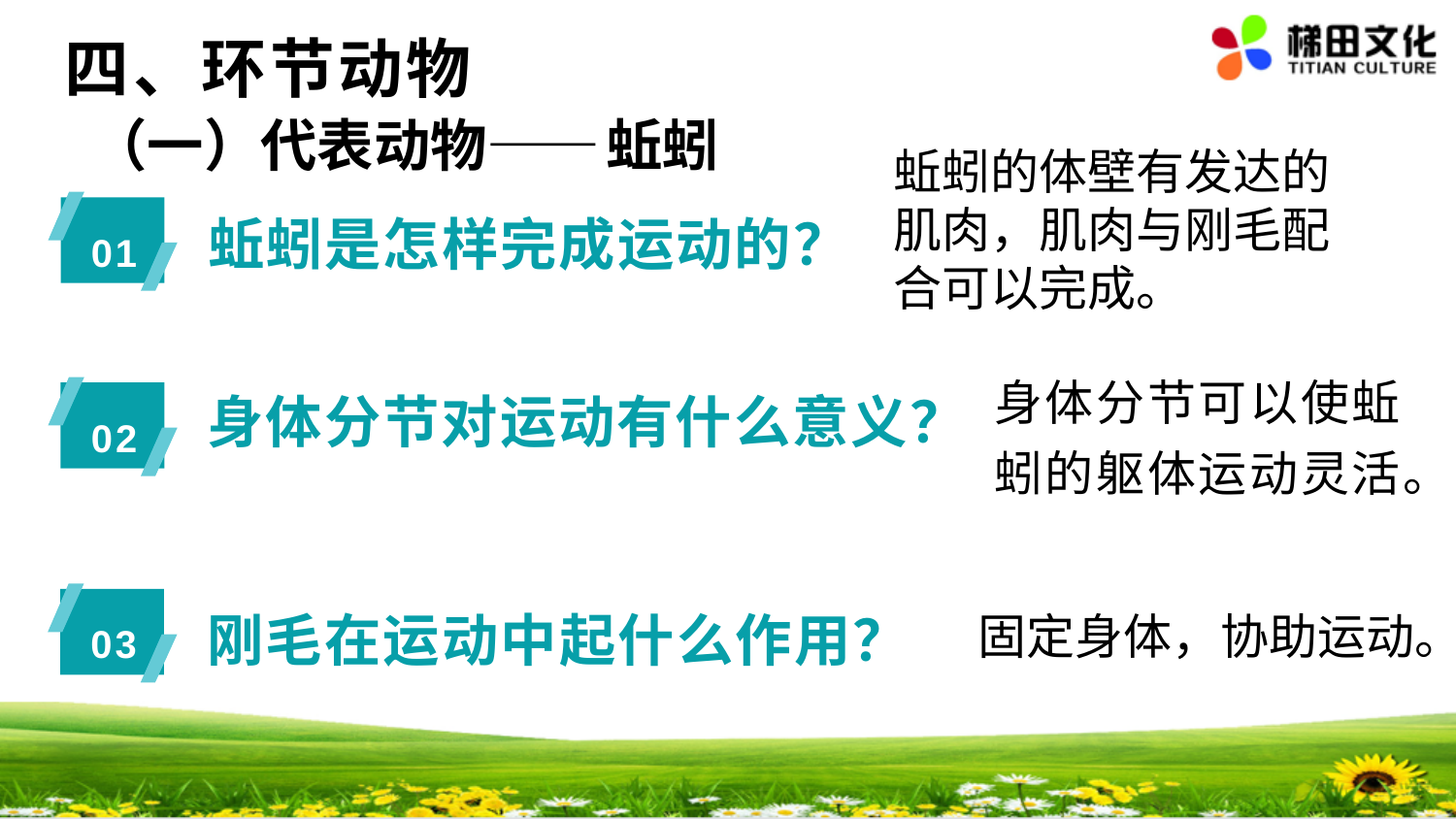

#
四、环节动物
（一）代表动物——蚯蚓
蚯蚓的体壁有发达的肌肉，肌肉与刚毛配合可以完成。

01

蚯蚓是怎样完成运动的？
身体分节可以使蚯蚓的躯体运动灵活。

02

身体分节对运动有什么意义？

03

刚毛在运动中起什么作用？
固定身体，协助运动。